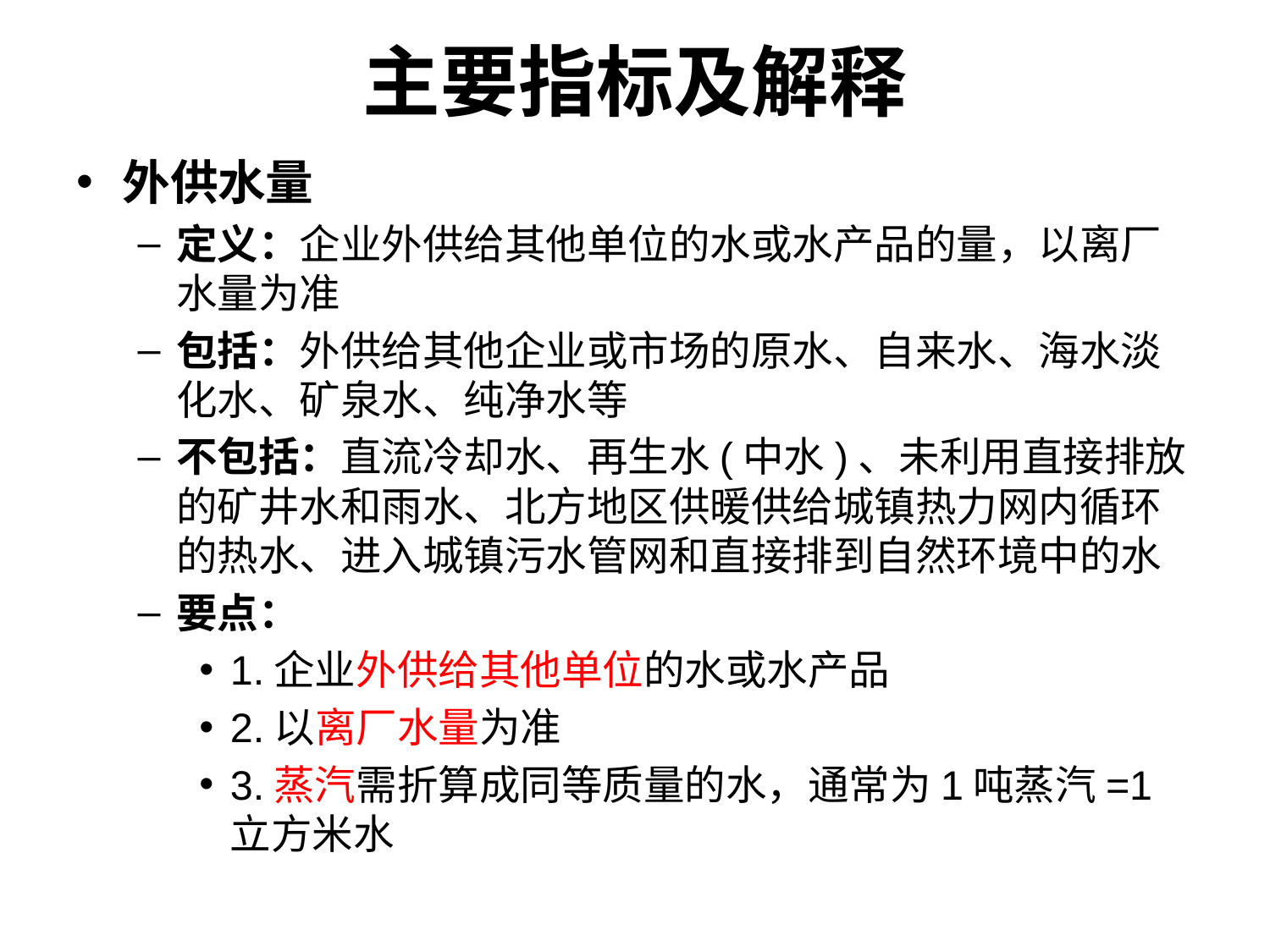

# 主要指标及解释
外供水量
定义：企业外供给其他单位的水或水产品的量，以离厂水量为准
包括：外供给其他企业或市场的原水、自来水、海水淡化水、矿泉水、纯净水等
不包括：直流冷却水、再生水(中水)、未利用直接排放的矿井水和雨水、北方地区供暖供给城镇热力网内循环的热水、进入城镇污水管网和直接排到自然环境中的水
要点：
1.企业外供给其他单位的水或水产品
2.以离厂水量为准
3.蒸汽需折算成同等质量的水，通常为1吨蒸汽=1立方米水